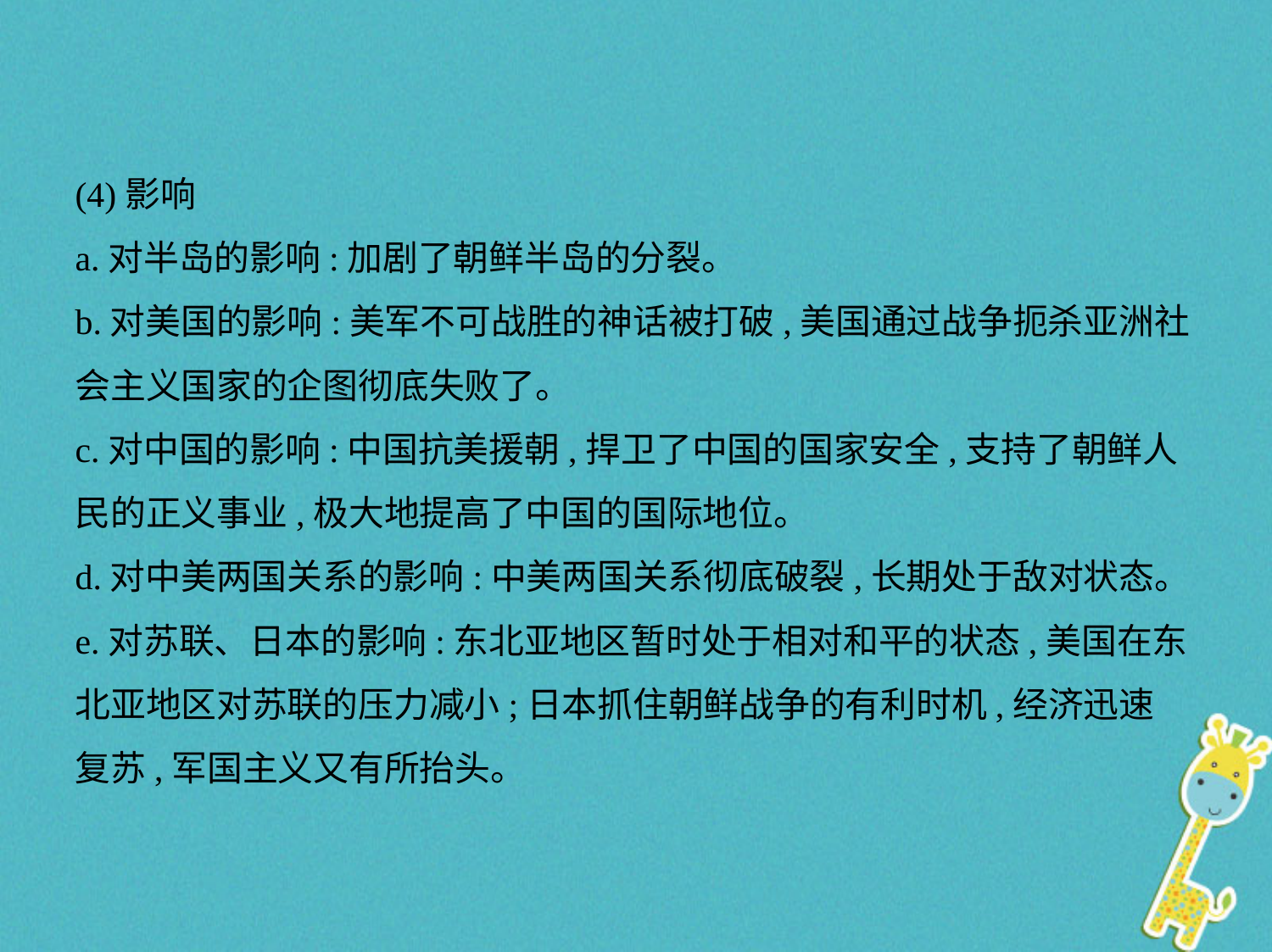

(4)影响
a.对半岛的影响:加剧了朝鲜半岛的分裂。
b.对美国的影响:美军不可战胜的神话被打破,美国通过战争扼杀亚洲社
会主义国家的企图彻底失败了。
c.对中国的影响:中国抗美援朝,捍卫了中国的国家安全,支持了朝鲜人
民的正义事业,极大地提高了中国的国际地位。
d.对中美两国关系的影响:中美两国关系彻底破裂,长期处于敌对状态。
e.对苏联、日本的影响:东北亚地区暂时处于相对和平的状态,美国在东
北亚地区对苏联的压力减小;日本抓住朝鲜战争的有利时机,经济迅速
复苏,军国主义又有所抬头。